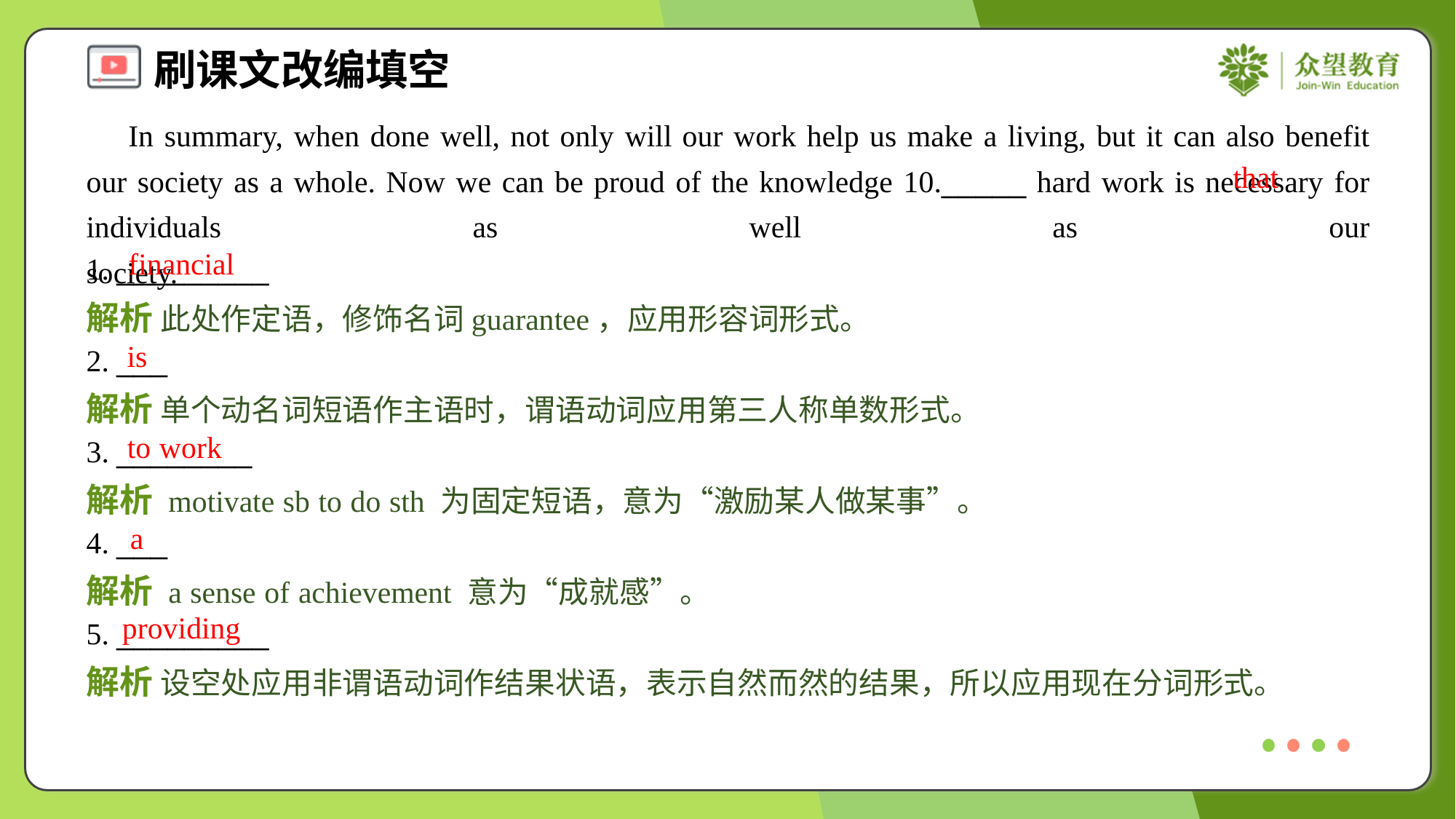

In summary, when done well, not only will our work help us make a living, but it can also benefit our society as a whole. Now we can be proud of the knowledge 10._____ hard work is necessary for individuals as well as our society.#1.3
that
financial
1. _________
解析 此处作定语，修饰名词guarantee，应用形容词形式。
is
2. ___
解析 单个动名词短语作主语时，谓语动词应用第三人称单数形式。
to work
3. ________
解析 motivate sb to do sth 为固定短语，意为“激励某人做某事”。
a
4. ___
解析 a sense of achievement 意为“成就感”。
providing
5. _________
解析 设空处应用非谓语动词作结果状语，表示自然而然的结果，所以应用现在分词形式。